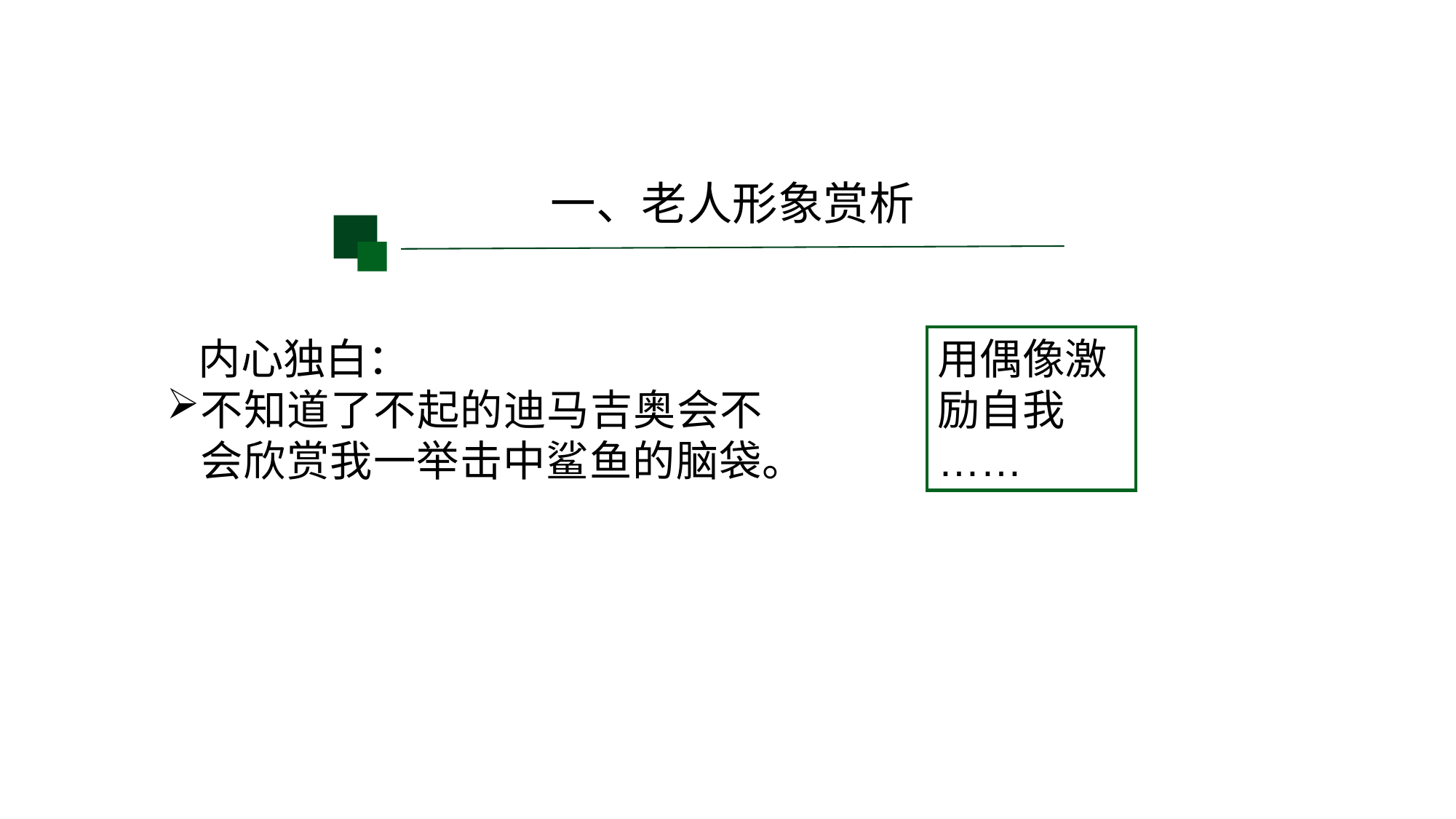

一、老人形象赏析

内心独白：
不知道了不起的迪马吉奥会不会欣赏我一举击中鲨鱼的脑袋。
用偶像激励自我
……